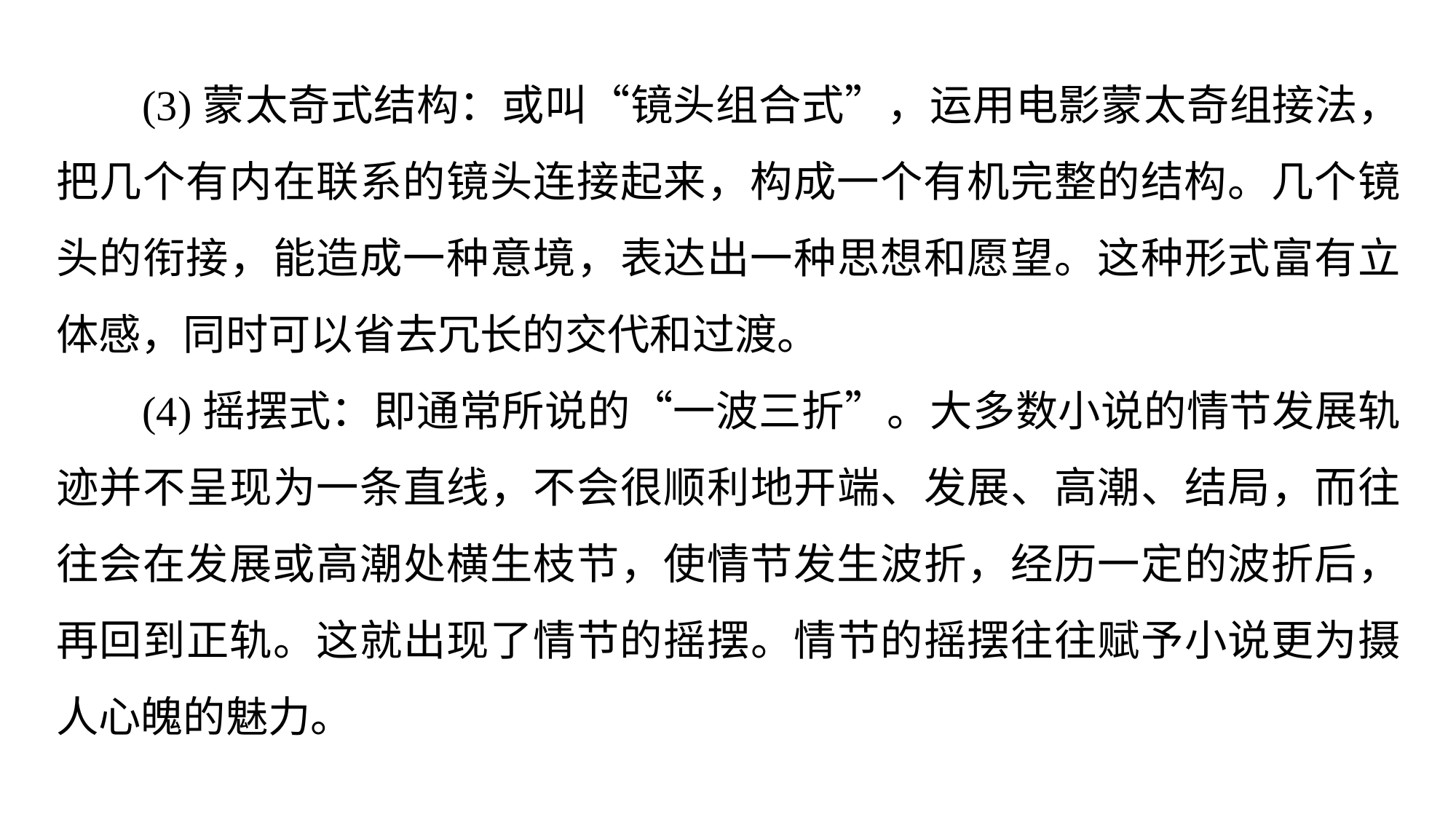

(3)蒙太奇式结构：或叫“镜头组合式”，运用电影蒙太奇组接法，把几个有内在联系的镜头连接起来，构成一个有机完整的结构。几个镜头的衔接，能造成一种意境，表达出一种思想和愿望。这种形式富有立体感，同时可以省去冗长的交代和过渡。
(4)摇摆式：即通常所说的“一波三折”。大多数小说的情节发展轨迹并不呈现为一条直线，不会很顺利地开端、发展、高潮、结局，而往往会在发展或高潮处横生枝节，使情节发生波折，经历一定的波折后，再回到正轨。这就出现了情节的摇摆。情节的摇摆往往赋予小说更为摄人心魄的魅力。